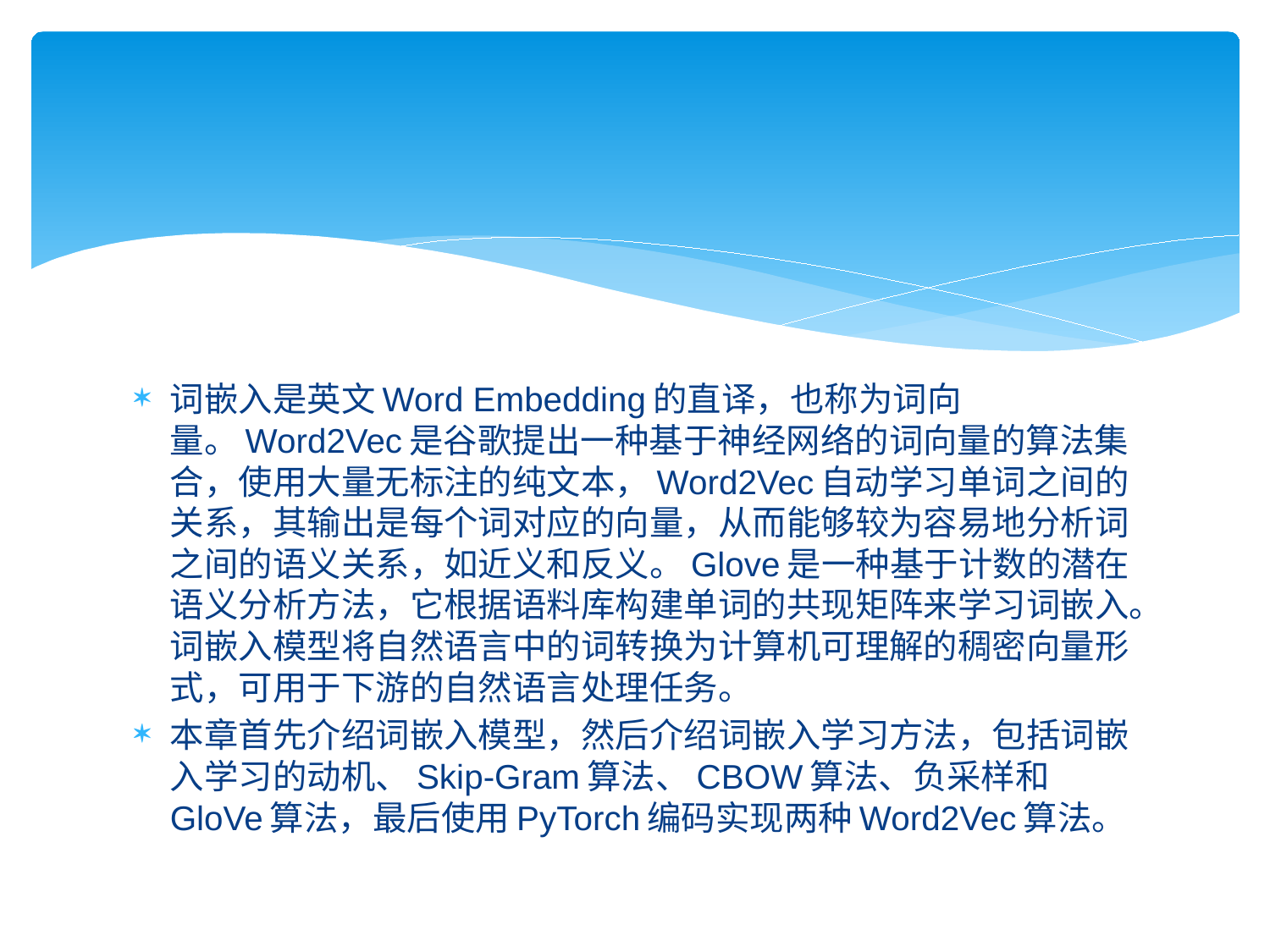

#
词嵌入是英文Word Embedding的直译，也称为词向量。Word2Vec是谷歌提出一种基于神经网络的词向量的算法集合，使用大量无标注的纯文本，Word2Vec自动学习单词之间的关系，其输出是每个词对应的向量，从而能够较为容易地分析词之间的语义关系，如近义和反义。Glove是一种基于计数的潜在语义分析方法，它根据语料库构建单词的共现矩阵来学习词嵌入。词嵌入模型将自然语言中的词转换为计算机可理解的稠密向量形式，可用于下游的自然语言处理任务。
本章首先介绍词嵌入模型，然后介绍词嵌入学习方法，包括词嵌入学习的动机、Skip-Gram算法、CBOW算法、负采样和GloVe算法，最后使用PyTorch编码实现两种Word2Vec算法。